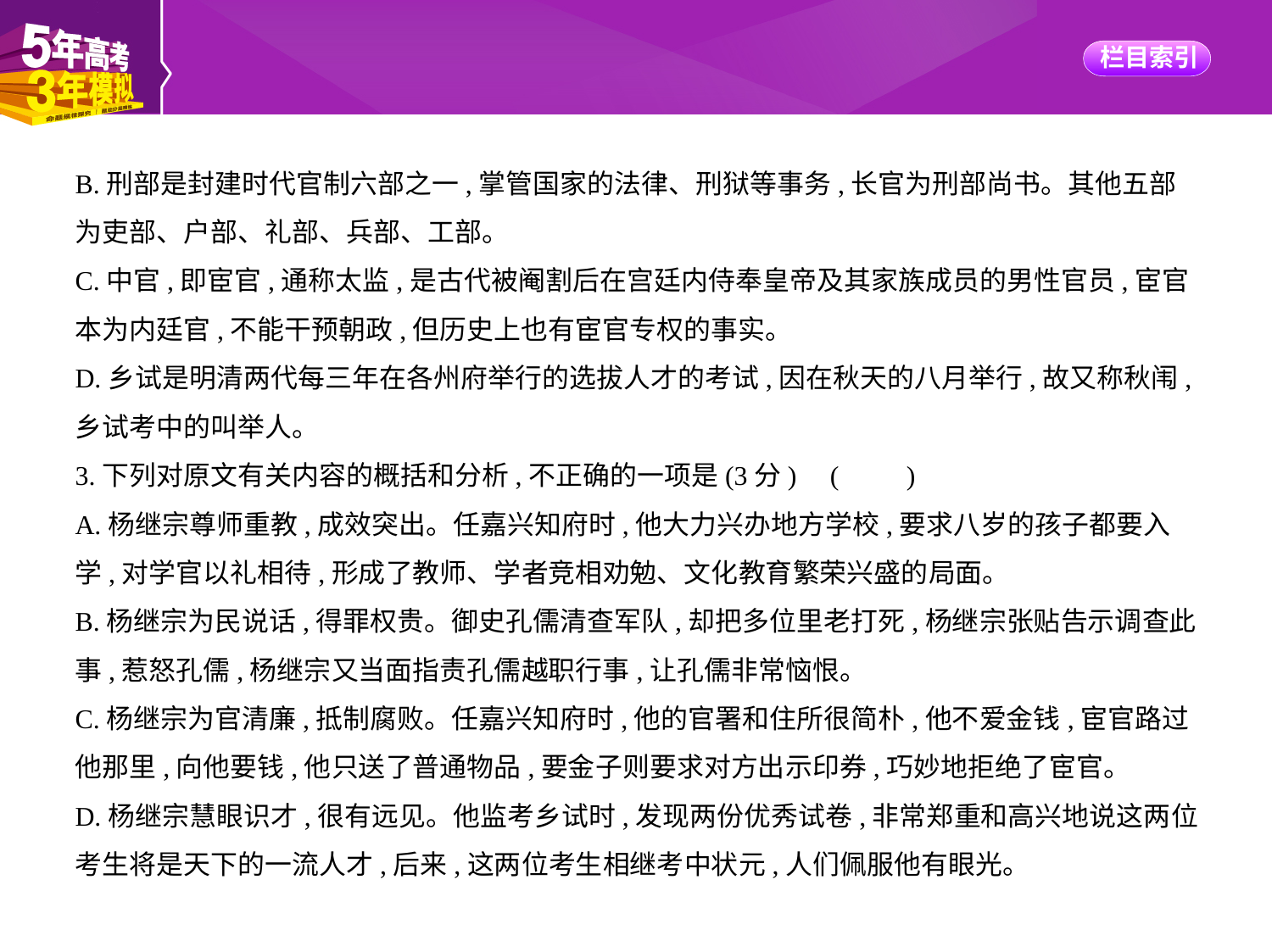

B.刑部是封建时代官制六部之一,掌管国家的法律、刑狱等事务,长官为刑部尚书。其他五部
为吏部、户部、礼部、兵部、工部。
C.中官,即宦官,通称太监,是古代被阉割后在宫廷内侍奉皇帝及其家族成员的男性官员,宦官
本为内廷官,不能干预朝政,但历史上也有宦官专权的事实。
D.乡试是明清两代每三年在各州府举行的选拔人才的考试,因在秋天的八月举行,故又称秋闱,
乡试考中的叫举人。
3.下列对原文有关内容的概括和分析,不正确的一项是(3分) (　　)
A.杨继宗尊师重教,成效突出。任嘉兴知府时,他大力兴办地方学校,要求八岁的孩子都要入
学,对学官以礼相待,形成了教师、学者竞相劝勉、文化教育繁荣兴盛的局面。
B.杨继宗为民说话,得罪权贵。御史孔儒清查军队,却把多位里老打死,杨继宗张贴告示调查此
事,惹怒孔儒,杨继宗又当面指责孔儒越职行事,让孔儒非常恼恨。
C.杨继宗为官清廉,抵制腐败。任嘉兴知府时,他的官署和住所很简朴,他不爱金钱,宦官路过
他那里,向他要钱,他只送了普通物品,要金子则要求对方出示印券,巧妙地拒绝了宦官。
D.杨继宗慧眼识才,很有远见。他监考乡试时,发现两份优秀试卷,非常郑重和高兴地说这两位
考生将是天下的一流人才,后来,这两位考生相继考中状元,人们佩服他有眼光。